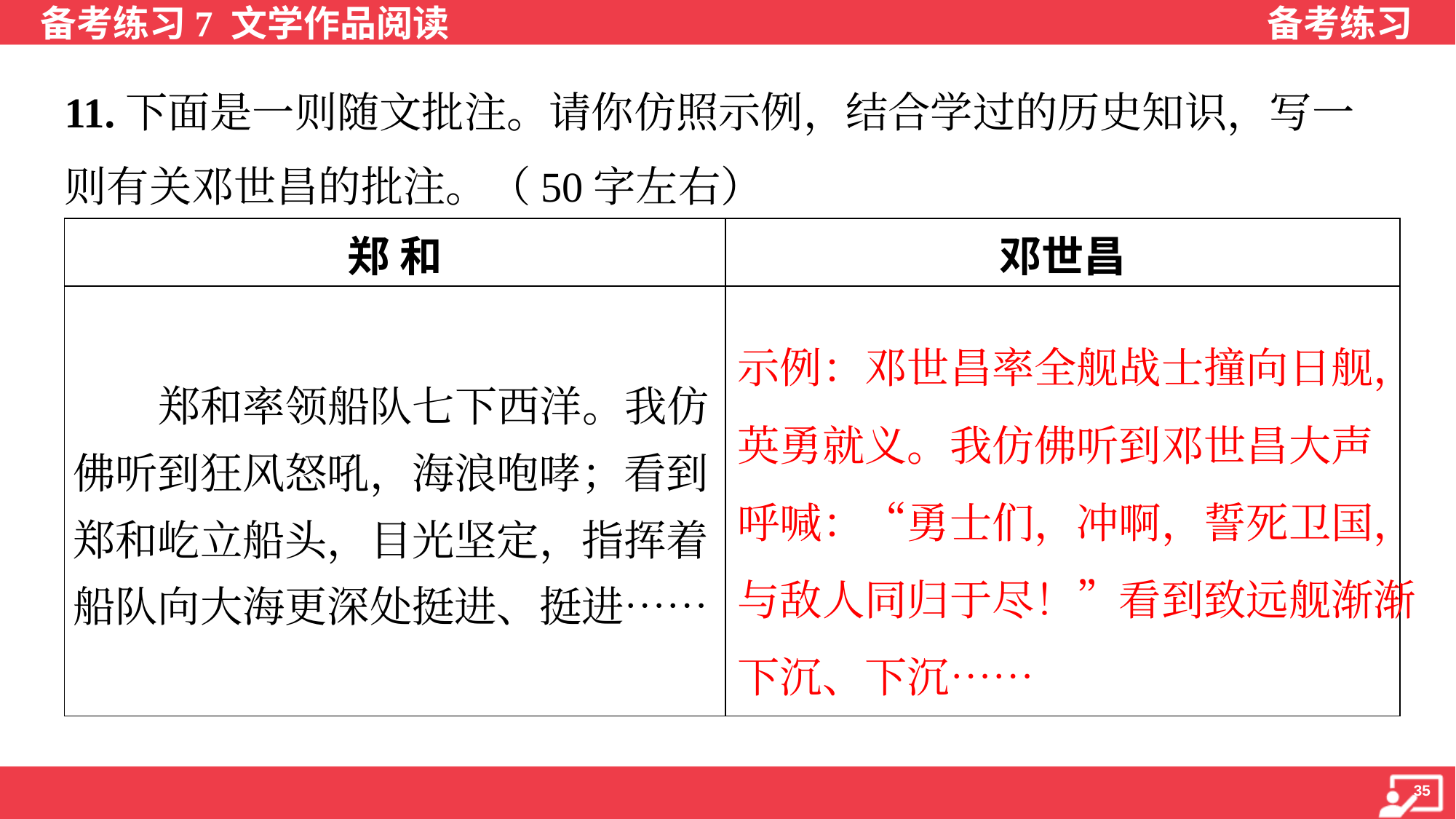

11.下面是一则随文批注。请你仿照示例，结合学过的历史知识，写一
则有关邓世昌的批注。（50字左右）
| 郑 和 | 邓世昌 |
| --- | --- |
| 郑和率领船队七下西洋。我仿佛听到狂风怒吼，海浪咆哮；看到郑和屹立船头，目光坚定，指挥着船队向大海更深处挺进、挺进…… |  |
示例：邓世昌率全舰战士撞向日舰，
英勇就义。我仿佛听到邓世昌大声
呼喊：“勇士们，冲啊，誓死卫国，
与敌人同归于尽！”看到致远舰渐渐
下沉、下沉……